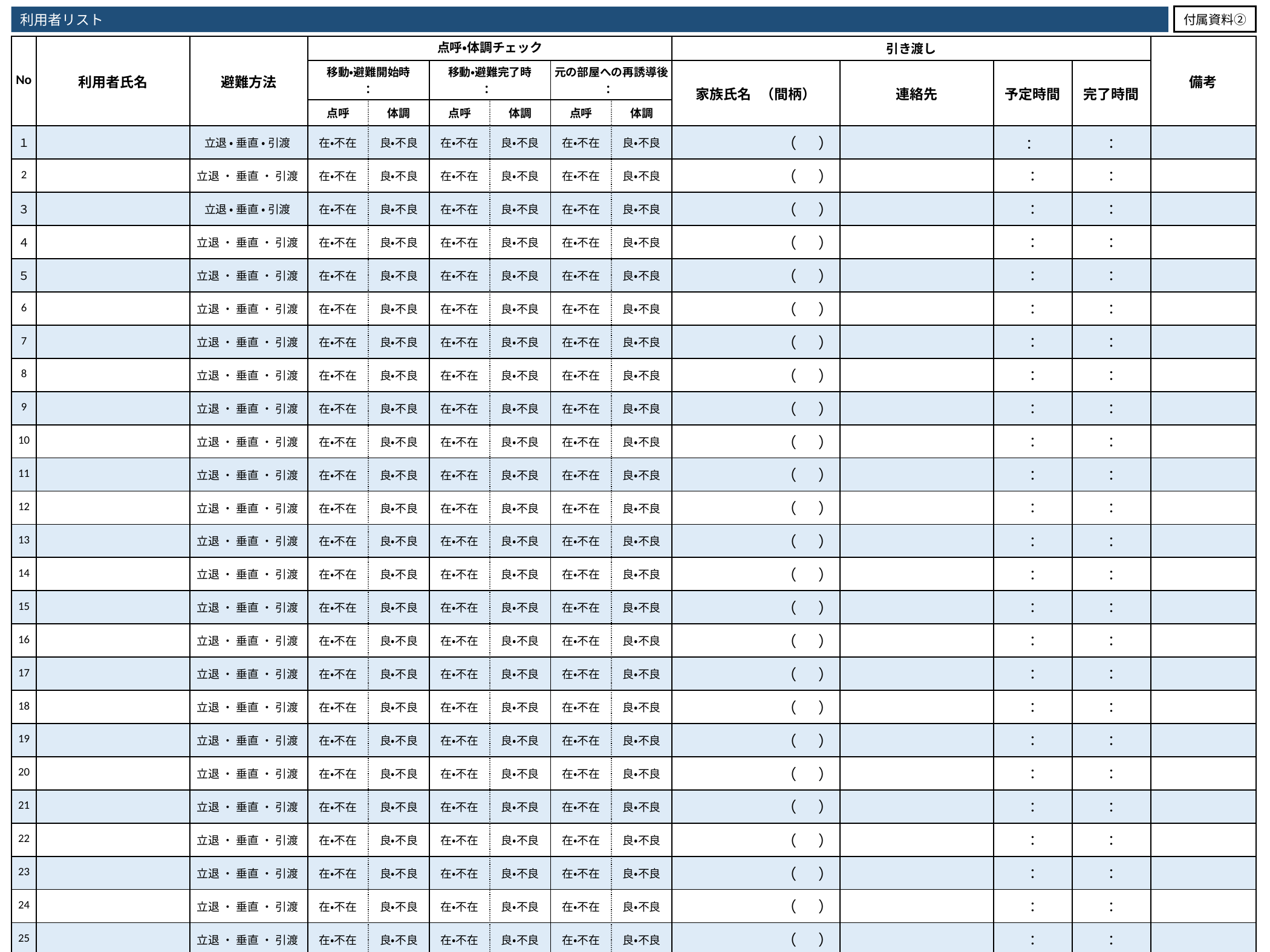

利用者リスト
付属資料②
| No | 利用者氏名 | 避難方法 | 点呼・体調チェック |  |  |  |  |  | 引き渡し |  |  |  | 備考 |
| --- | --- | --- | --- | --- | --- | --- | --- | --- | --- | --- | --- | --- | --- |
|  |  |  | 移動・避難開始時 ： |  | 移動・避難完了時 ： |  | 元の部屋への再誘導後 ： |  | 家族氏名 （間柄） | 連絡先 | 予定時間 | 完了時間 |  |
|  |  |  | 点呼 | 体調 | 点呼 | 体調 | 点呼 | 体調 |  |  |  |  |  |
| １ |  | 立退 ・ 垂直 ・ 引渡 | 在・不在 | 良・不良 | 在・不在 | 良・不良 | 在・不在 | 良・不良 | （ 　） |  | ： | ： |  |
| 2 |  | 立退 ・ 垂直 ・ 引渡 | 在・不在 | 良・不良 | 在・不在 | 良・不良 | 在・不在 | 良・不良 | （ 　） |  | ： | ： |  |
| ３ |  | 立退 ・ 垂直 ・ 引渡 | 在・不在 | 良・不良 | 在・不在 | 良・不良 | 在・不在 | 良・不良 | （ 　） |  | ： | ： |  |
| ４ |  | 立退 ・ 垂直 ・ 引渡 | 在・不在 | 良・不良 | 在・不在 | 良・不良 | 在・不在 | 良・不良 | （ 　） |  | ： | ： |  |
| ５ |  | 立退 ・ 垂直 ・ 引渡 | 在・不在 | 良・不良 | 在・不在 | 良・不良 | 在・不在 | 良・不良 | （ 　） |  | ： | ： |  |
| 6 |  | 立退 ・ 垂直 ・ 引渡 | 在・不在 | 良・不良 | 在・不在 | 良・不良 | 在・不在 | 良・不良 | （ 　） |  | ： | ： |  |
| 7 |  | 立退 ・ 垂直 ・ 引渡 | 在・不在 | 良・不良 | 在・不在 | 良・不良 | 在・不在 | 良・不良 | （ 　） |  | ： | ： |  |
| 8 |  | 立退 ・ 垂直 ・ 引渡 | 在・不在 | 良・不良 | 在・不在 | 良・不良 | 在・不在 | 良・不良 | （ 　） |  | ： | ： |  |
| 9 |  | 立退 ・ 垂直 ・ 引渡 | 在・不在 | 良・不良 | 在・不在 | 良・不良 | 在・不在 | 良・不良 | （ 　） |  | ： | ： |  |
| 10 |  | 立退 ・ 垂直 ・ 引渡 | 在・不在 | 良・不良 | 在・不在 | 良・不良 | 在・不在 | 良・不良 | （ 　） |  | ： | ： |  |
| 11 |  | 立退 ・ 垂直 ・ 引渡 | 在・不在 | 良・不良 | 在・不在 | 良・不良 | 在・不在 | 良・不良 | （ 　） |  | ： | ： |  |
| 12 |  | 立退 ・ 垂直 ・ 引渡 | 在・不在 | 良・不良 | 在・不在 | 良・不良 | 在・不在 | 良・不良 | （ 　） |  | ： | ： |  |
| 13 |  | 立退 ・ 垂直 ・ 引渡 | 在・不在 | 良・不良 | 在・不在 | 良・不良 | 在・不在 | 良・不良 | （ 　） |  | ： | ： |  |
| 14 |  | 立退 ・ 垂直 ・ 引渡 | 在・不在 | 良・不良 | 在・不在 | 良・不良 | 在・不在 | 良・不良 | （ 　） |  | ： | ： |  |
| 15 |  | 立退 ・ 垂直 ・ 引渡 | 在・不在 | 良・不良 | 在・不在 | 良・不良 | 在・不在 | 良・不良 | （ 　） |  | ： | ： |  |
| 16 |  | 立退 ・ 垂直 ・ 引渡 | 在・不在 | 良・不良 | 在・不在 | 良・不良 | 在・不在 | 良・不良 | （ 　） |  | ： | ： |  |
| 17 |  | 立退 ・ 垂直 ・ 引渡 | 在・不在 | 良・不良 | 在・不在 | 良・不良 | 在・不在 | 良・不良 | （ 　） |  | ： | ： |  |
| 18 |  | 立退 ・ 垂直 ・ 引渡 | 在・不在 | 良・不良 | 在・不在 | 良・不良 | 在・不在 | 良・不良 | （ 　） |  | ： | ： |  |
| 19 |  | 立退 ・ 垂直 ・ 引渡 | 在・不在 | 良・不良 | 在・不在 | 良・不良 | 在・不在 | 良・不良 | （ 　） |  | ： | ： |  |
| 20 |  | 立退 ・ 垂直 ・ 引渡 | 在・不在 | 良・不良 | 在・不在 | 良・不良 | 在・不在 | 良・不良 | （ 　） |  | ： | ： |  |
| 21 |  | 立退 ・ 垂直 ・ 引渡 | 在・不在 | 良・不良 | 在・不在 | 良・不良 | 在・不在 | 良・不良 | （ 　） |  | ： | ： |  |
| 22 |  | 立退 ・ 垂直 ・ 引渡 | 在・不在 | 良・不良 | 在・不在 | 良・不良 | 在・不在 | 良・不良 | （ 　） |  | ： | ： |  |
| 23 |  | 立退 ・ 垂直 ・ 引渡 | 在・不在 | 良・不良 | 在・不在 | 良・不良 | 在・不在 | 良・不良 | （ 　） |  | ： | ： |  |
| 24 |  | 立退 ・ 垂直 ・ 引渡 | 在・不在 | 良・不良 | 在・不在 | 良・不良 | 在・不在 | 良・不良 | （ 　） |  | ： | ： |  |
| 25 |  | 立退 ・ 垂直 ・ 引渡 | 在・不在 | 良・不良 | 在・不在 | 良・不良 | 在・不在 | 良・不良 | （ 　） |  | ： | ： |  |